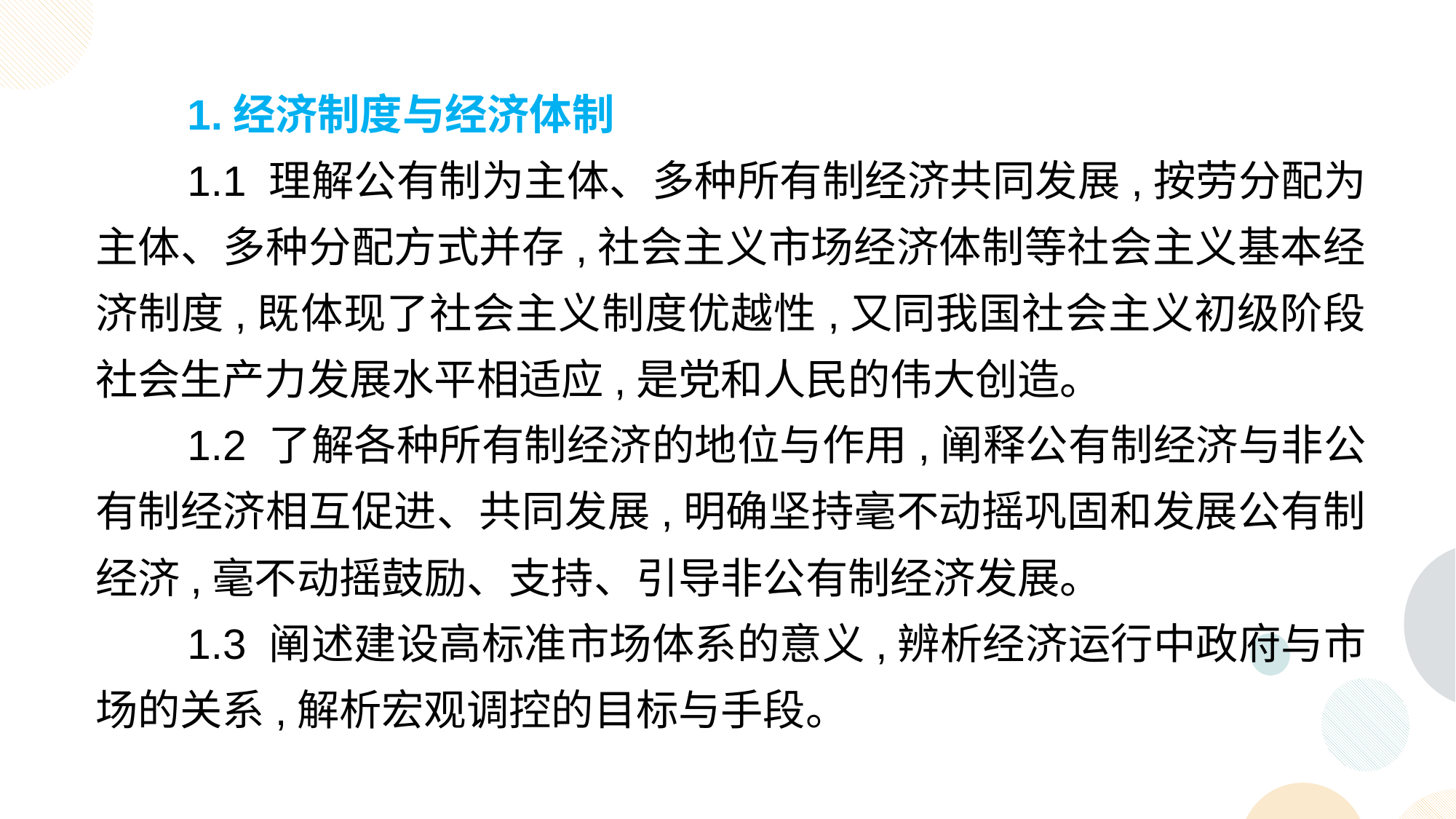

1.经济制度与经济体制
1.1 理解公有制为主体、多种所有制经济共同发展,按劳分配为主体、多种分配方式并存,社会主义市场经济体制等社会主义基本经济制度,既体现了社会主义制度优越性,又同我国社会主义初级阶段社会生产力发展水平相适应,是党和人民的伟大创造。
1.2 了解各种所有制经济的地位与作用,阐释公有制经济与非公有制经济相互促进、共同发展,明确坚持毫不动摇巩固和发展公有制经济,毫不动摇鼓励、支持、引导非公有制经济发展。
1.3 阐述建设高标准市场体系的意义,辨析经济运行中政府与市场的关系,解析宏观调控的目标与手段。